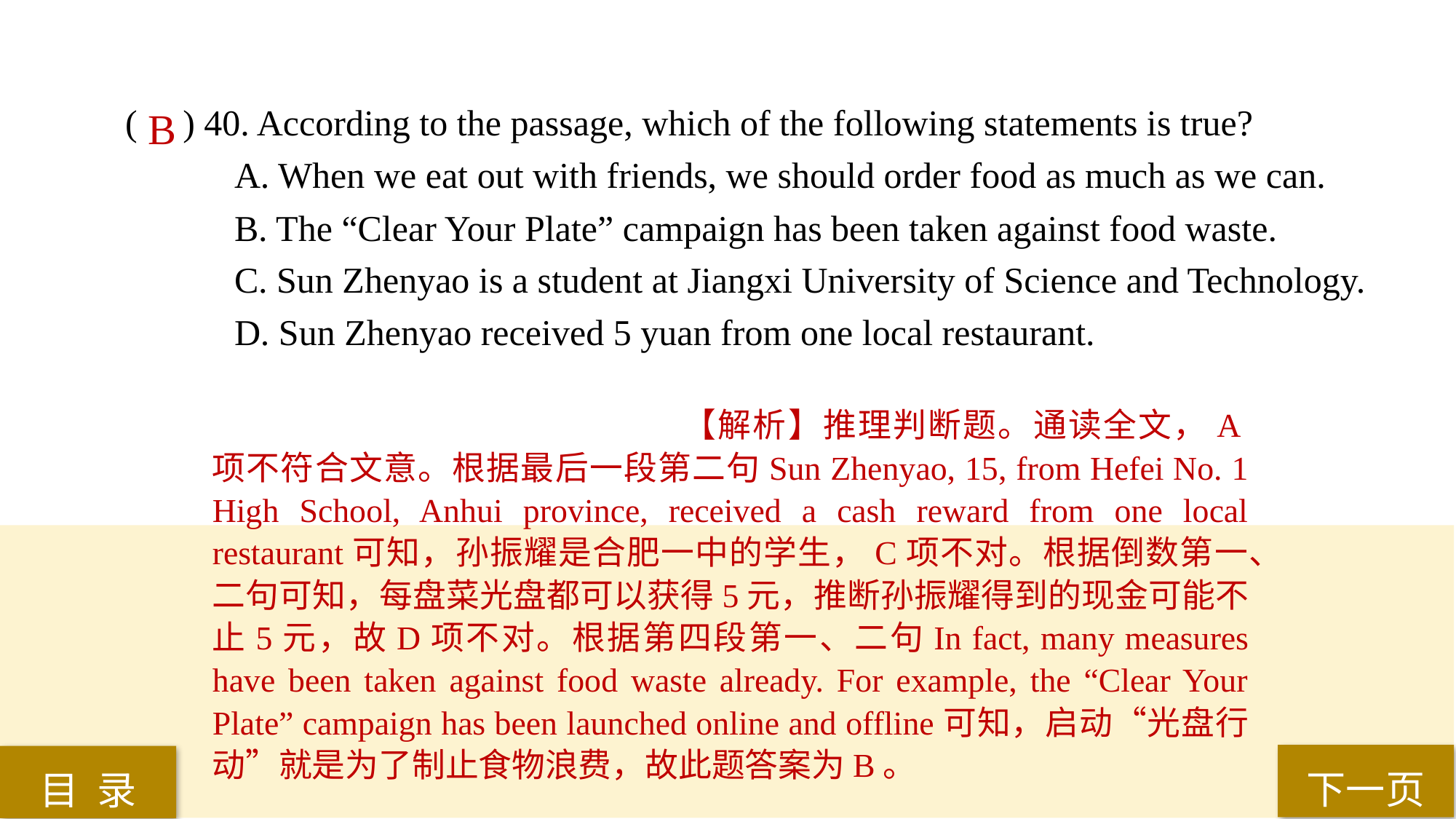

(     ) 40. According to the passage, which of the following statements is true?
A. When we eat out with friends, we should order food as much as we can.
B. The “Clear Your Plate” campaign has been taken against food waste.
C. Sun Zhenyao is a student at Jiangxi University of Science and Technology.
D. Sun Zhenyao received 5 yuan from one local restaurant.
B
【解析】推理判断题。通读全文，A项不符合文意。根据最后一段第二句Sun Zhenyao, 15, from Hefei No. 1 High School, Anhui province, received a cash reward from one local restaurant可知，孙振耀是合肥一中的学生，C项不对。根据倒数第一、二句可知，每盘菜光盘都可以获得5元，推断孙振耀得到的现金可能不止5元，故D项不对。根据第四段第一、二句In fact, many measures have been taken against food waste already. For example, the “Clear Your Plate” campaign has been launched online and offline可知，启动“光盘行动”就是为了制止食物浪费，故此题答案为B。